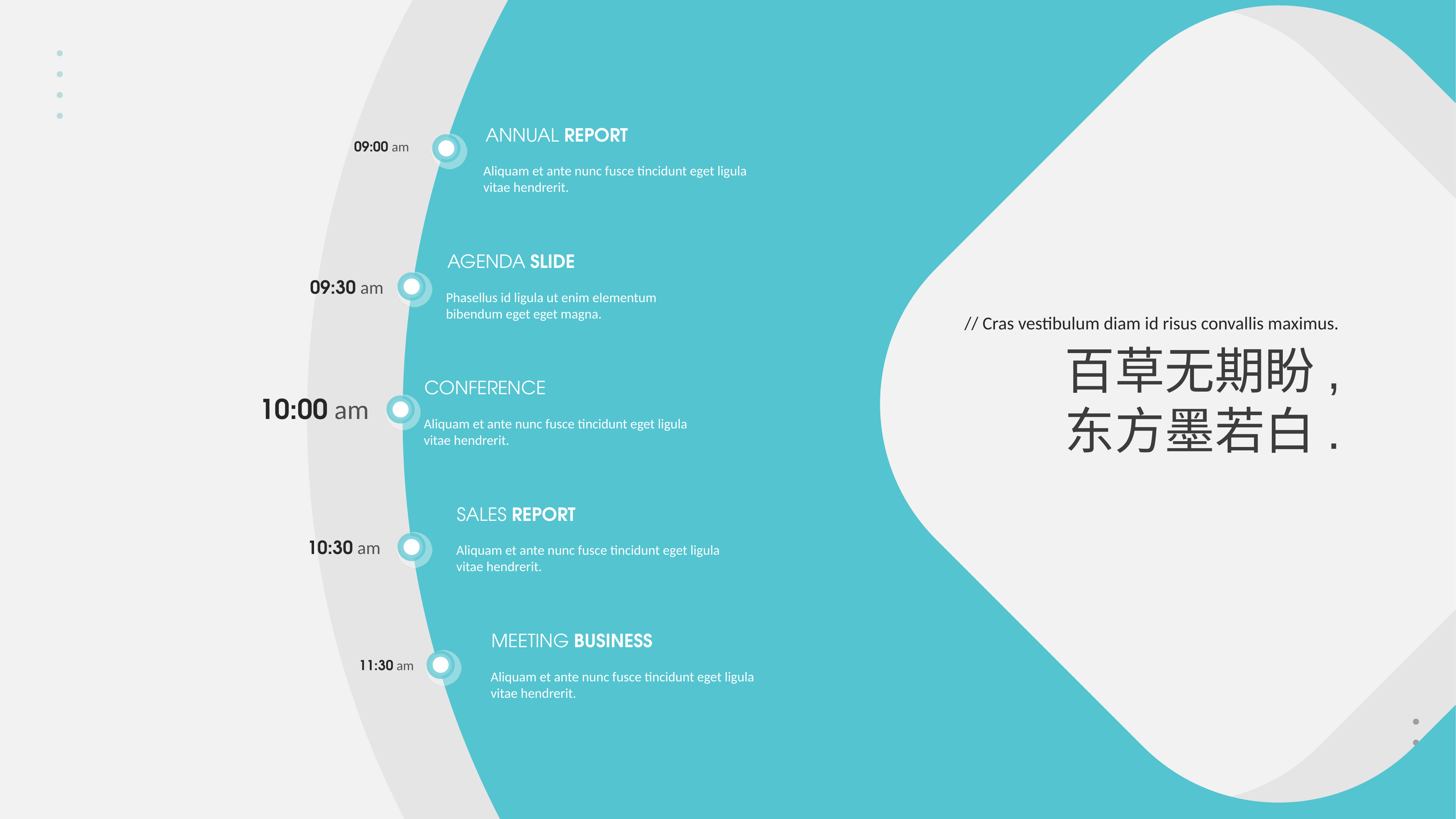

ANNUAL REPORT
Aliquam et ante nunc fusce tincidunt eget ligula vitae hendrerit.
09:00 am

AGENDA SLIDE
Phasellus id ligula ut enim elementum bibendum eget eget magna.
09:30 am

// Cras vestibulum diam id risus convallis maximus.
百草无期盼,
东方墨若白.
CONFERENCE
Aliquam et ante nunc fusce tincidunt eget ligula vitae hendrerit.
10:00 am

SALES REPORT
Aliquam et ante nunc fusce tincidunt eget ligula vitae hendrerit.
10:30 am

MEETING BUSINESS
Aliquam et ante nunc fusce tincidunt eget ligula vitae hendrerit.

11:30 am